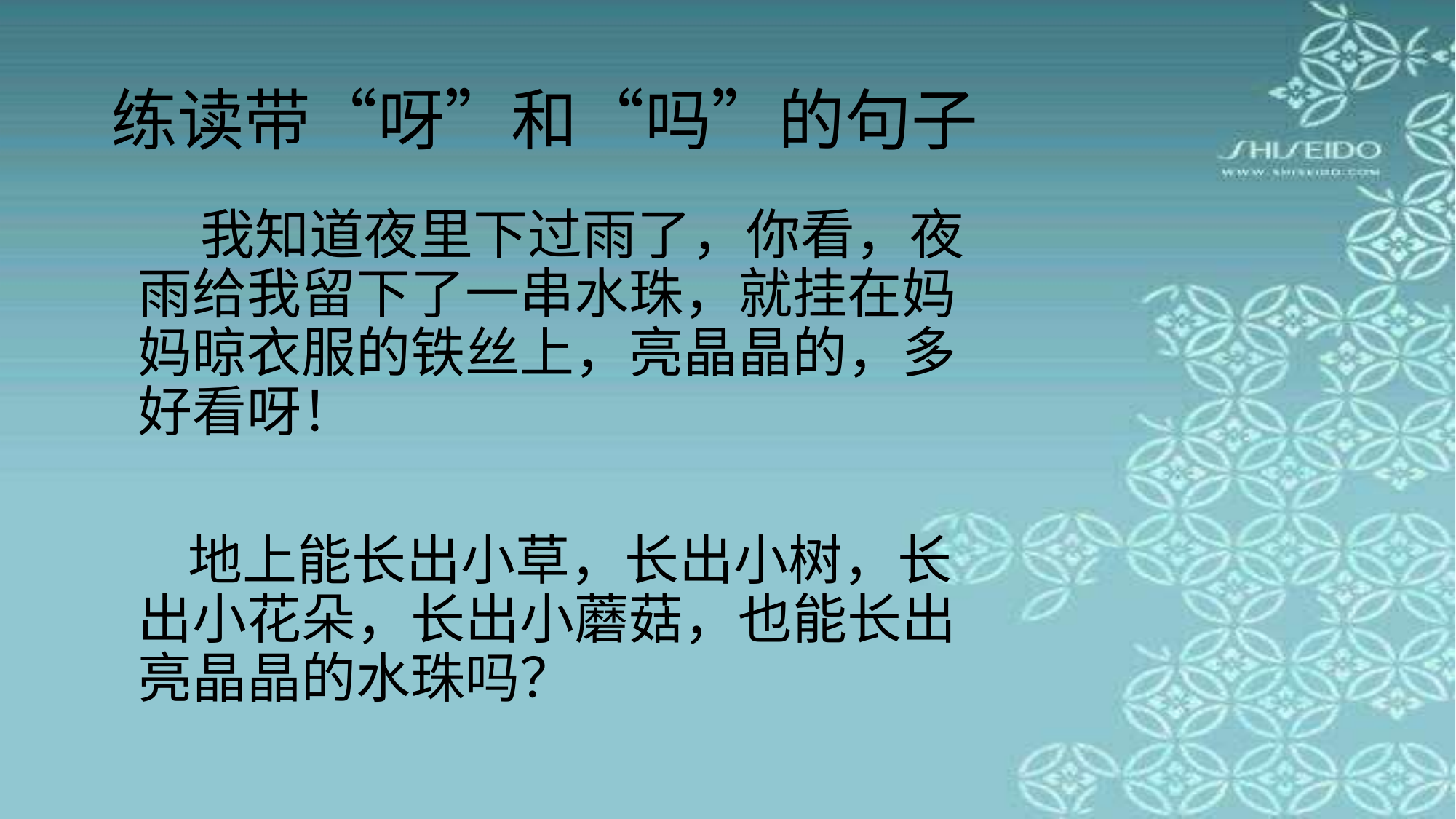

# 练读带“呀”和“吗”的句子
    我知道夜里下过雨了，你看，夜雨给我留下了一串水珠，就挂在妈妈晾衣服的铁丝上，亮晶晶的，多好看呀！

   地上能长出小草，长出小树，长出小花朵，长出小蘑菇，也能长出亮晶晶的水珠吗？